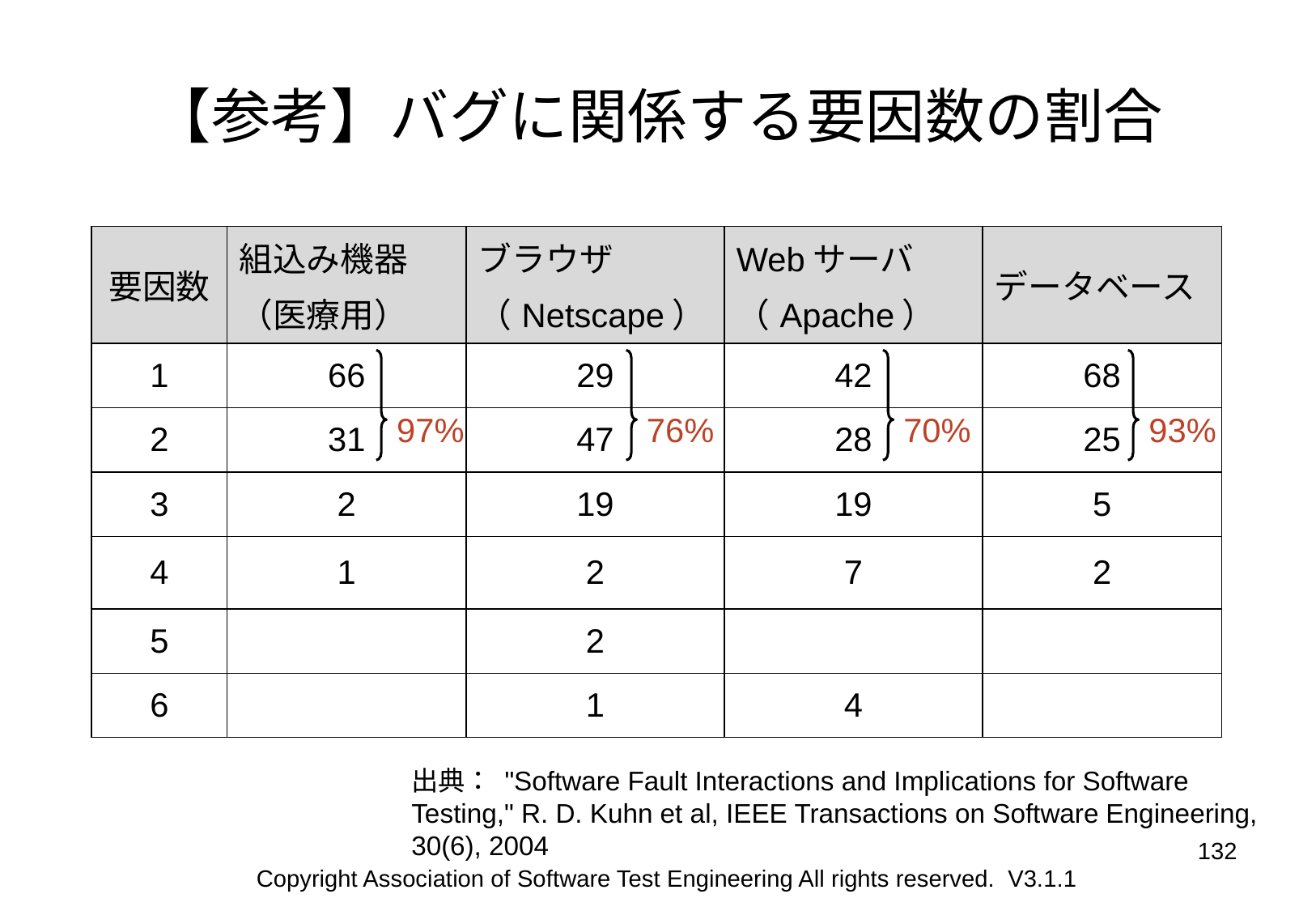

# 【参考】バグに関係する要因数の割合
| 要因数 | 組込み機器 （医療用） | ブラウザ （Netscape） | Webサーバ （Apache） | データベース |
| --- | --- | --- | --- | --- |
| 1 | 66 | 29 | 42 | 68 |
| 2 | 31 | 47 | 28 | 25 |
| 3 | 2 | 19 | 19 | 5 |
| 4 | 1 | 2 | 7 | 2 |
| 5 |  | 2 |  |  |
| 6 |  | 1 | 4 |  |

97%
76%
70%
93%
出典： "Software Fault Interactions and Implications for Software Testing," R. D. Kuhn et al, IEEE Transactions on Software Engineering, 30(6), 2004
132
Copyright Association of Software Test Engineering All rights reserved.  V3.1.1